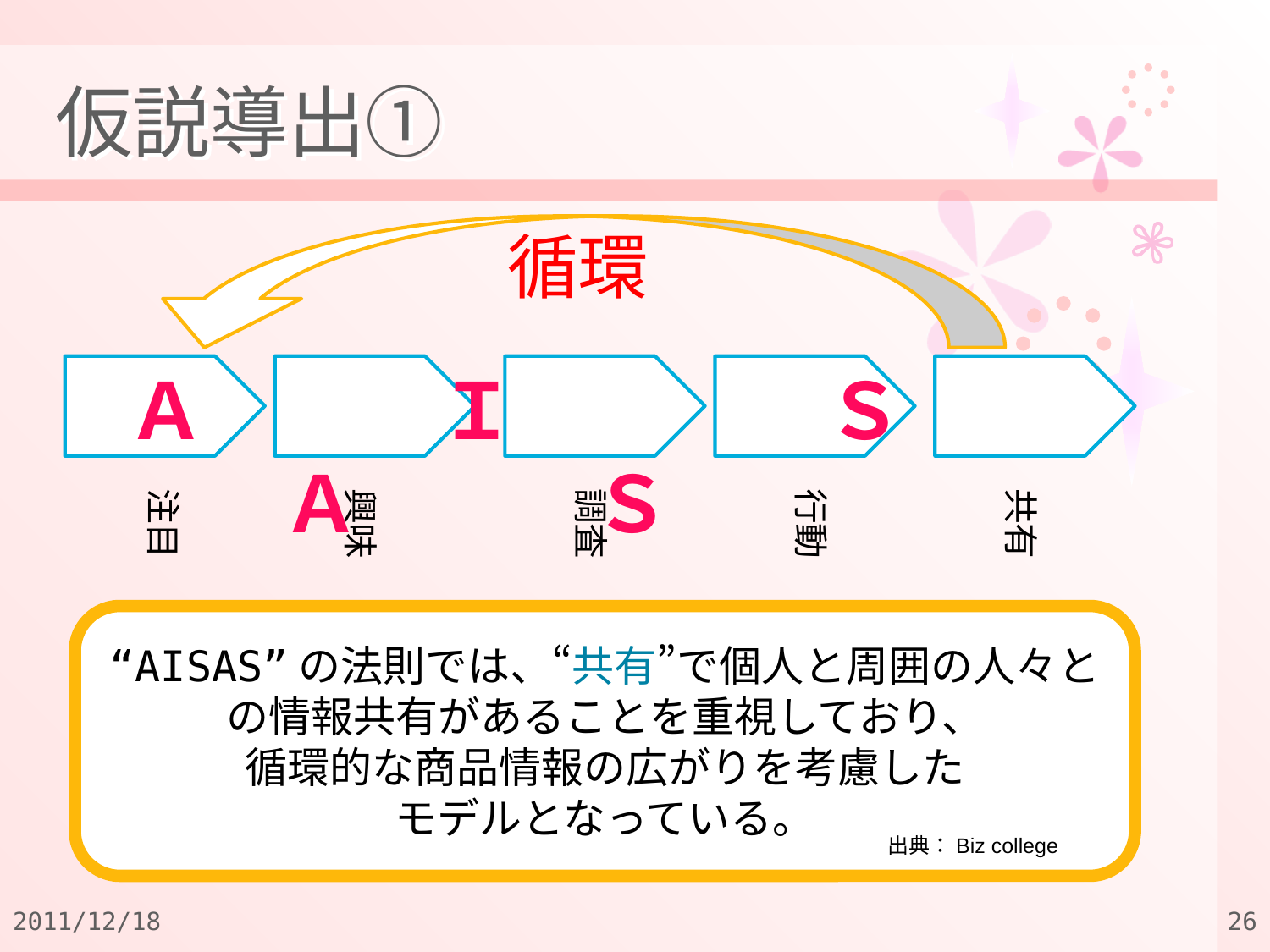

# 仮説導出①
循環

Ａ　　　Ｉ　　　　Ｓ　　　Ａ　　　Ｓ

注目
興味
調査
行動
共有
“AISAS”の法則では、“共有”で個人と周囲の人々との情報共有があることを重視しており、
循環的な商品情報の広がりを考慮した
モデルとなっている。
出典：Biz college
2011/12/18
26